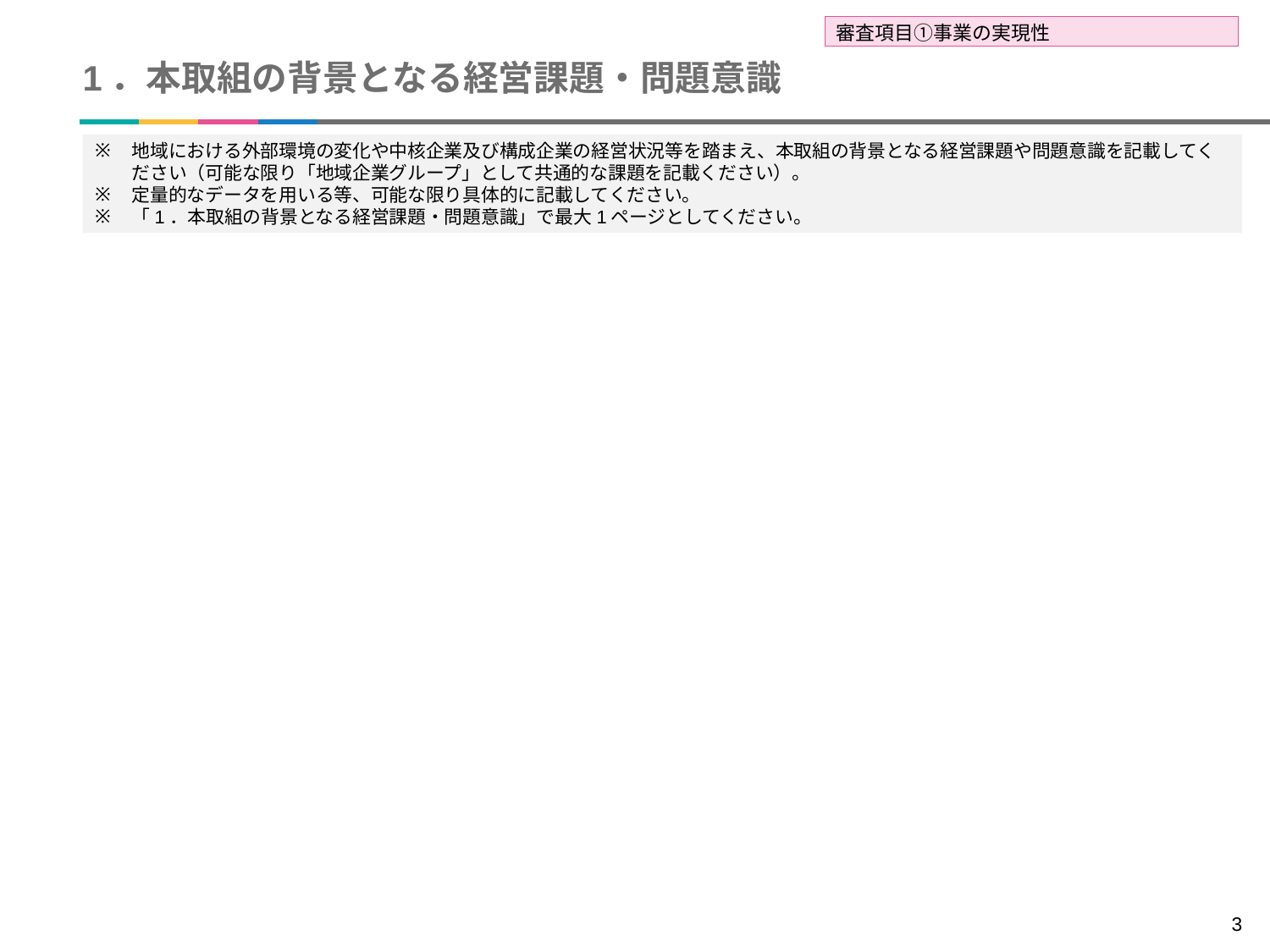

審査項目①事業の実現性
# 1．本取組の背景となる経営課題・問題意識
地域における外部環境の変化や中核企業及び構成企業の経営状況等を踏まえ、本取組の背景となる経営課題や問題意識を記載してください（可能な限り「地域企業グループ」として共通的な課題を記載ください）。
定量的なデータを用いる等、可能な限り具体的に記載してください。
「1．本取組の背景となる経営課題・問題意識」で最大1ページとしてください。

3